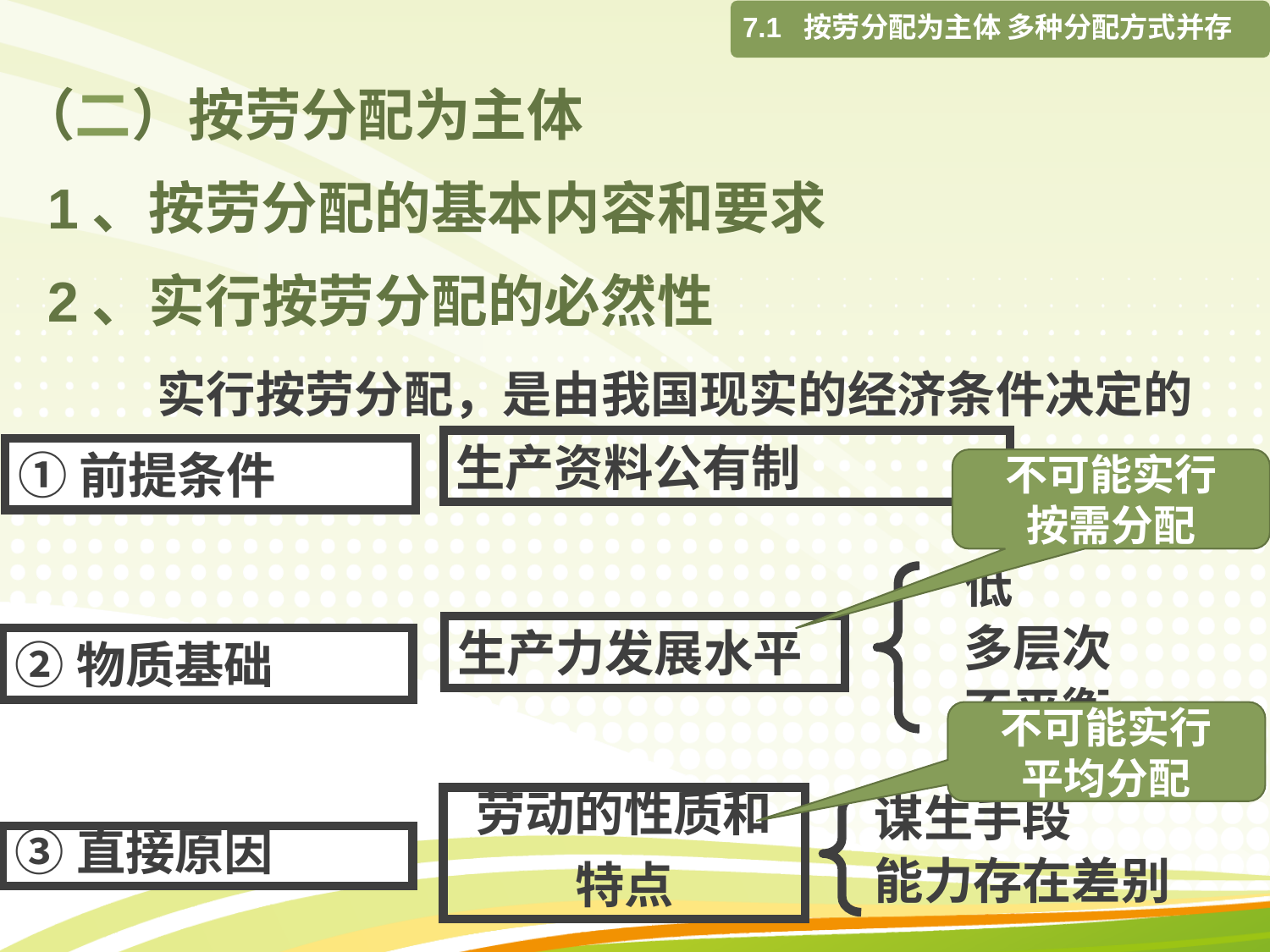

7.1  按劳分配为主体 多种分配方式并存
# （二）按劳分配为主体
1、按劳分配的基本内容和要求
2、实行按劳分配的必然性
实行按劳分配，是由我国现实的经济条件决定的
生产资料公有制
①前提条件
不可能实行
按需分配
低
多层次
不平衡

生产力发展水平
②物质基础
不可能实行
平均分配
劳动的性质和
特点
谋生手段
能力存在差别

③直接原因